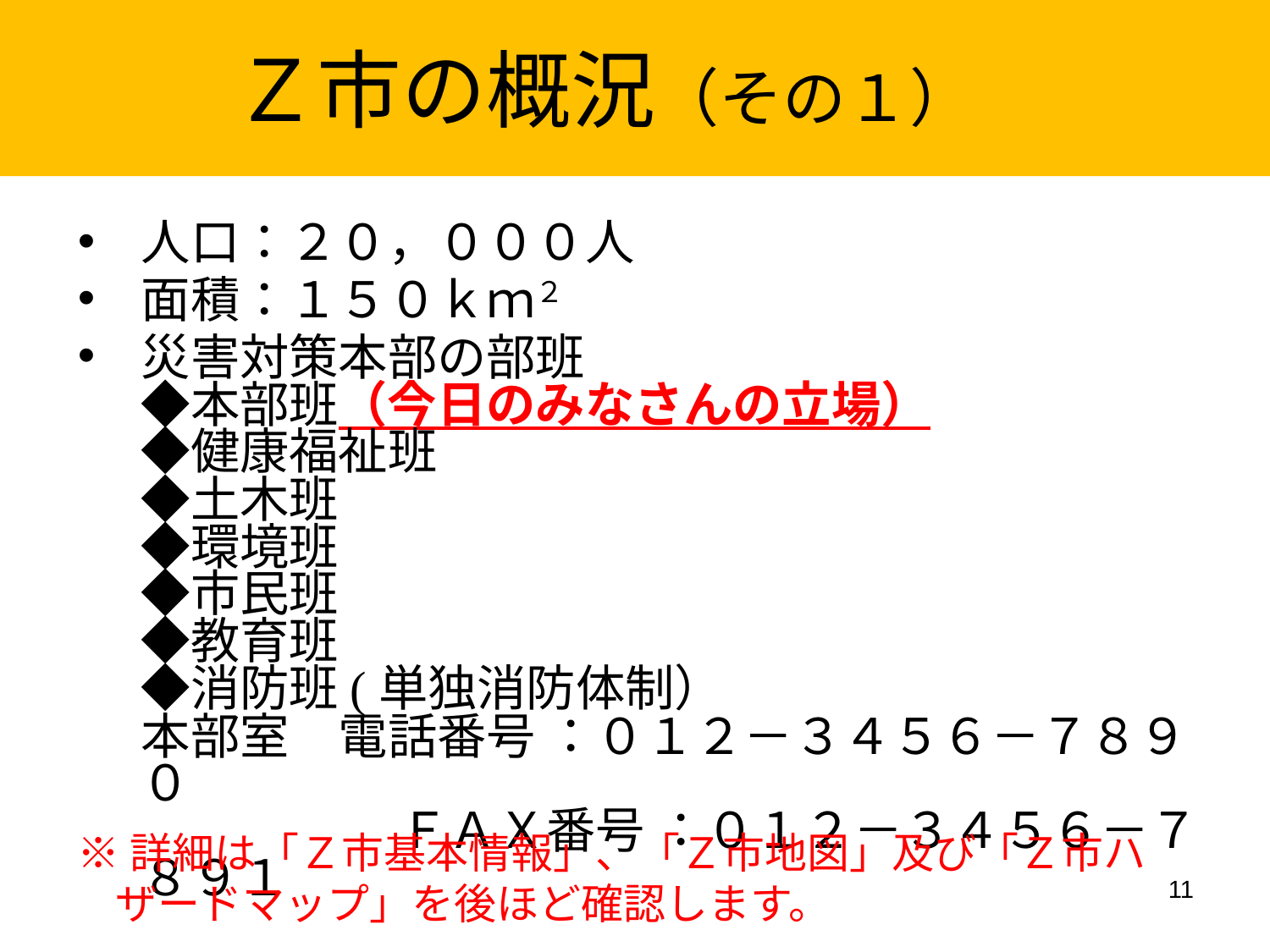

Ｚ市の概況（その１）
人口：２０，０００人
面積：１５０ｋｍ２
災害対策本部の部班
◆本部班（今日のみなさんの立場）
◆健康福祉班
◆土木班
◆環境班
◆市民班
◆教育班
◆消防班(単独消防体制）
本部室　電話番号 ：０１２－３４５６－７８９０
　　　　 　ＦＡＸ番号 ：０１２－３４５６－７８９１
※詳細は「Ｚ市基本情報」、「Ｚ市地図」及び「Ｚ市ハザードマップ」を後ほど確認します。
11